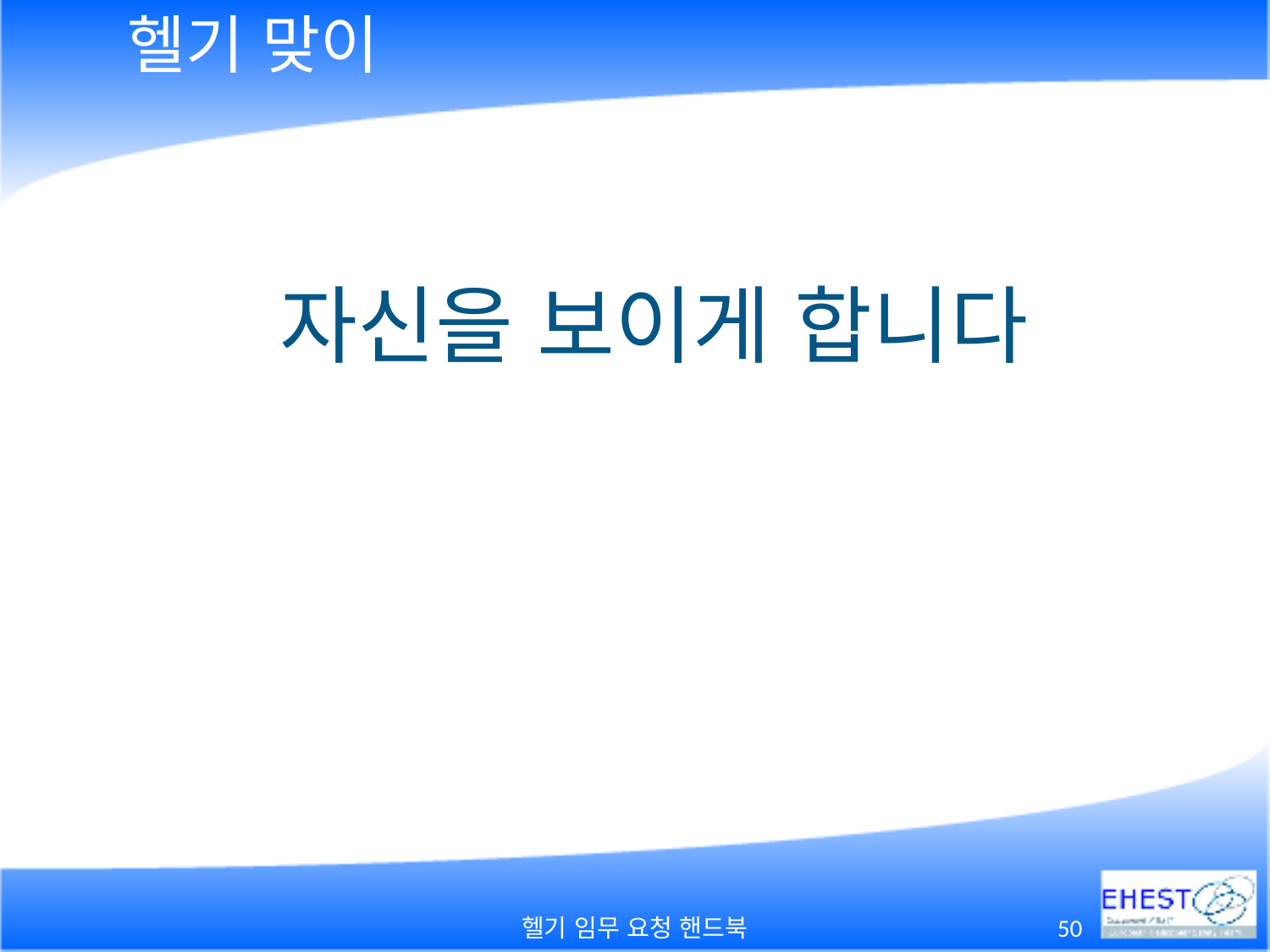

# 헬기 맞이
자신을 보이게 합니다
헬기 임무 요청 핸드북
50